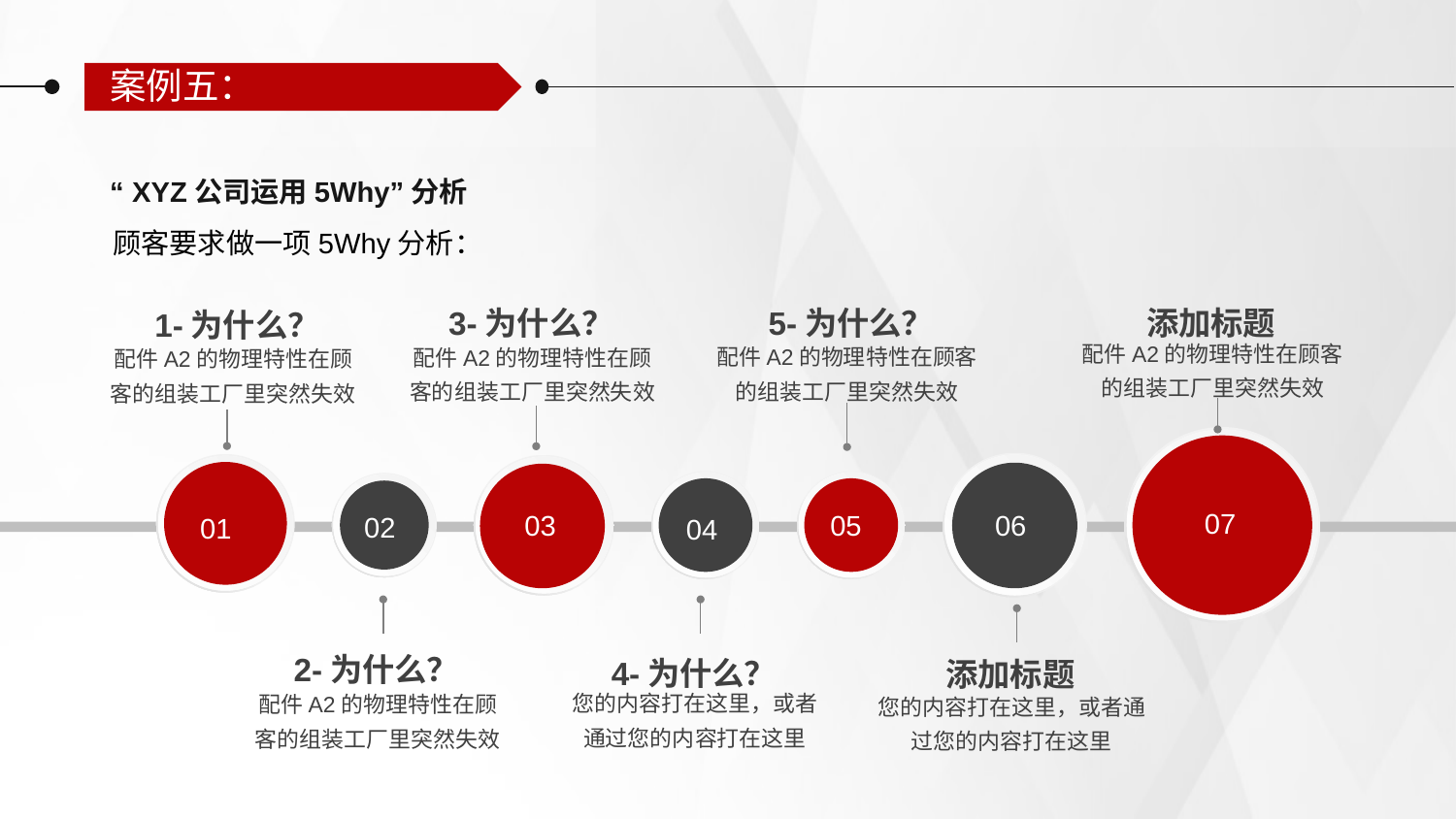

案例五：

“ XYZ公司运用5Why”分析
顾客要求做一项5Why分析：
3-为什么？
配件A2的物理特性在顾客的组装工厂里突然失效
5-为什么？
配件A2的物理特性在顾客的组装工厂里突然失效
添加标题
配件A2的物理特性在顾客的组装工厂里突然失效
1-为什么？
配件A2的物理特性在顾客的组装工厂里突然失效

07

06

01

03

04

05

02

2-为什么？
配件A2的物理特性在顾客的组装工厂里突然失效
4-为什么？
您的内容打在这里，或者通过您的内容打在这里
添加标题
您的内容打在这里，或者通过您的内容打在这里